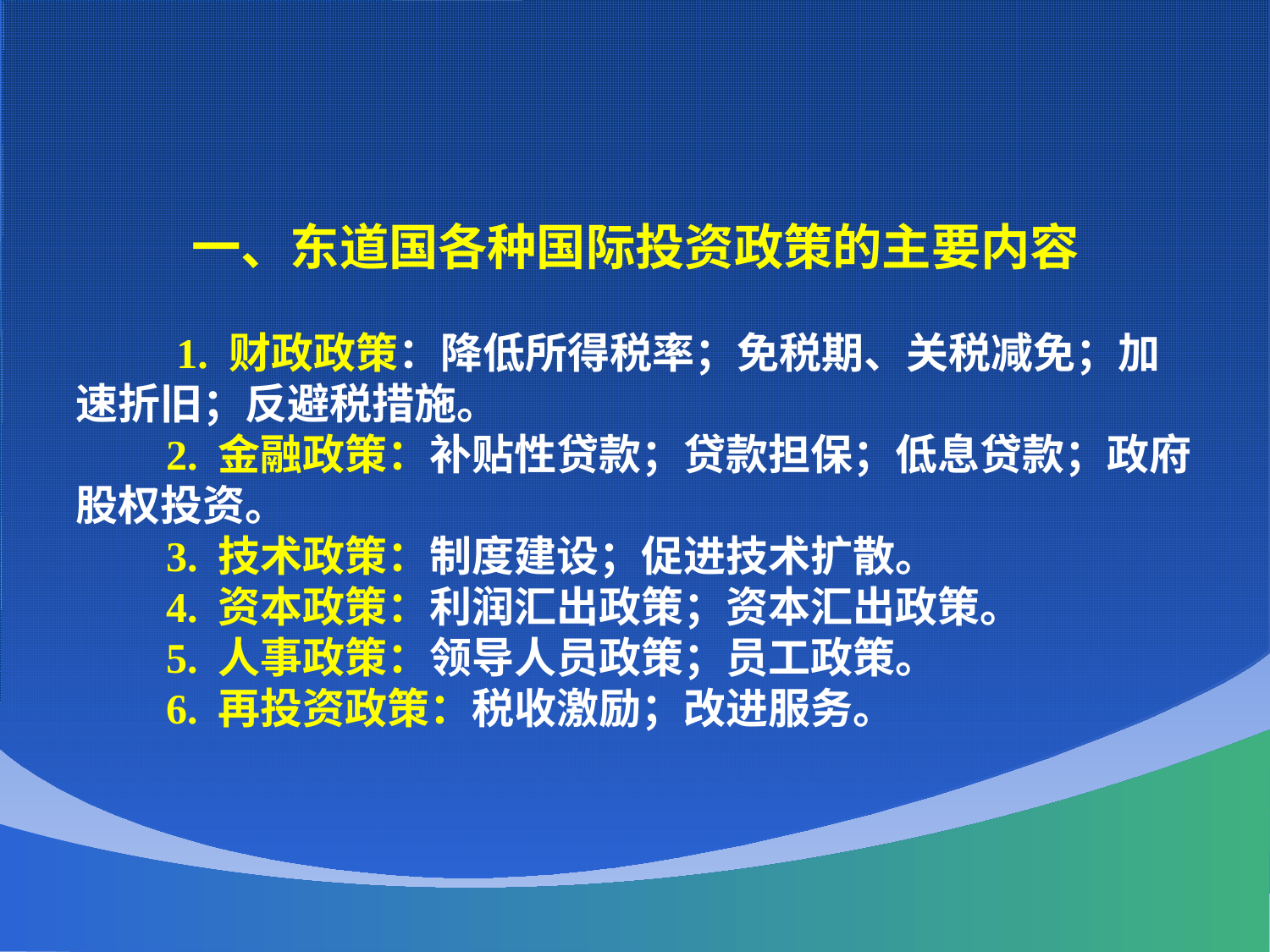

一、东道国各种国际投资政策的主要内容

     1. 财政政策：降低所得税率；免税期、关税减免；加速折旧；反避税措施。
    2. 金融政策：补贴性贷款；贷款担保；低息贷款；政府股权投资。
    3. 技术政策：制度建设；促进技术扩散。
    4. 资本政策：利润汇出政策；资本汇出政策。
    5. 人事政策：领导人员政策；员工政策。
    6. 再投资政策：税收激励；改进服务。